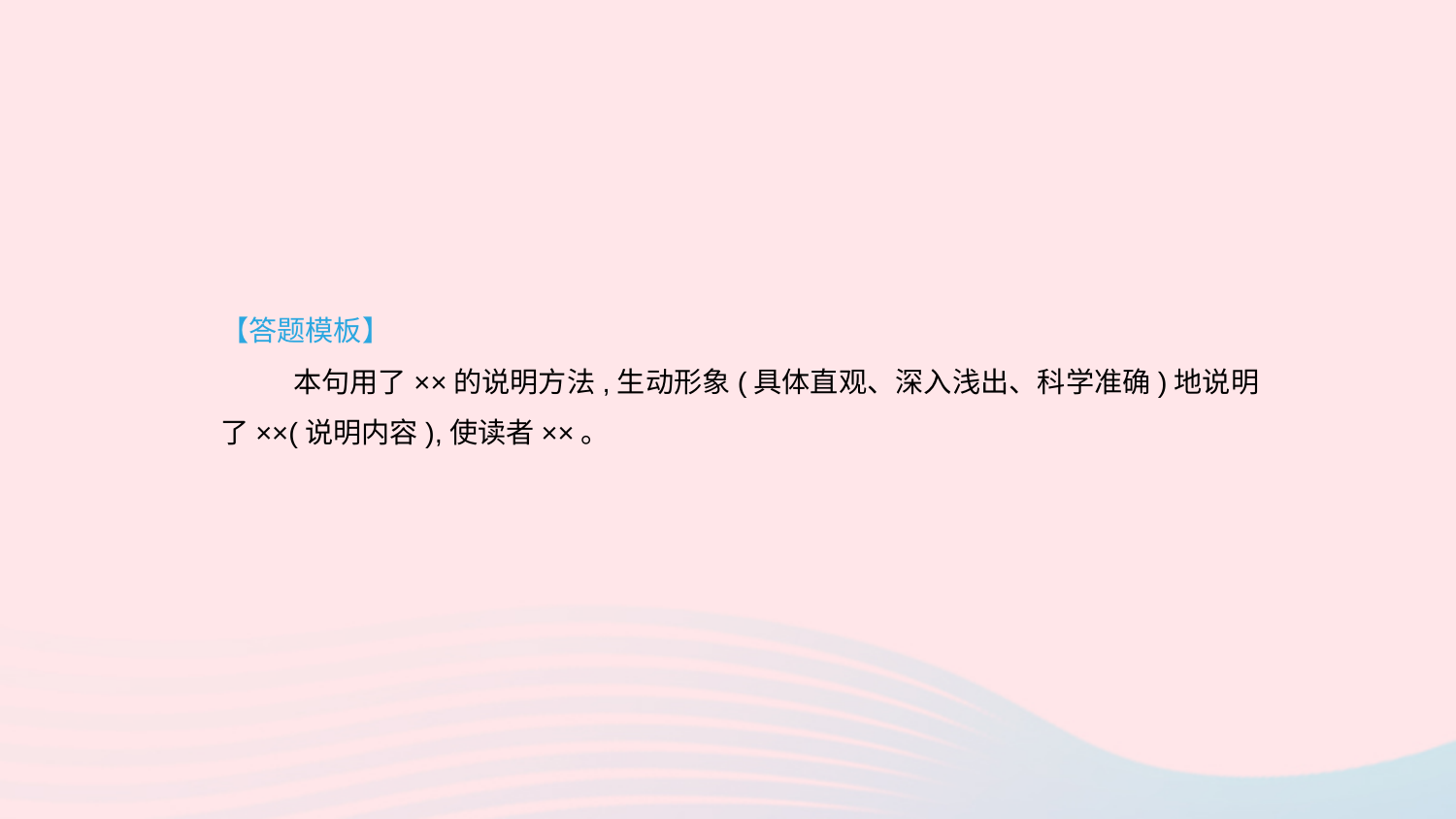

【答题模板】
本句用了××的说明方法,生动形象(具体直观、深入浅出、科学准确)地说明了××(说明内容),使读者××。